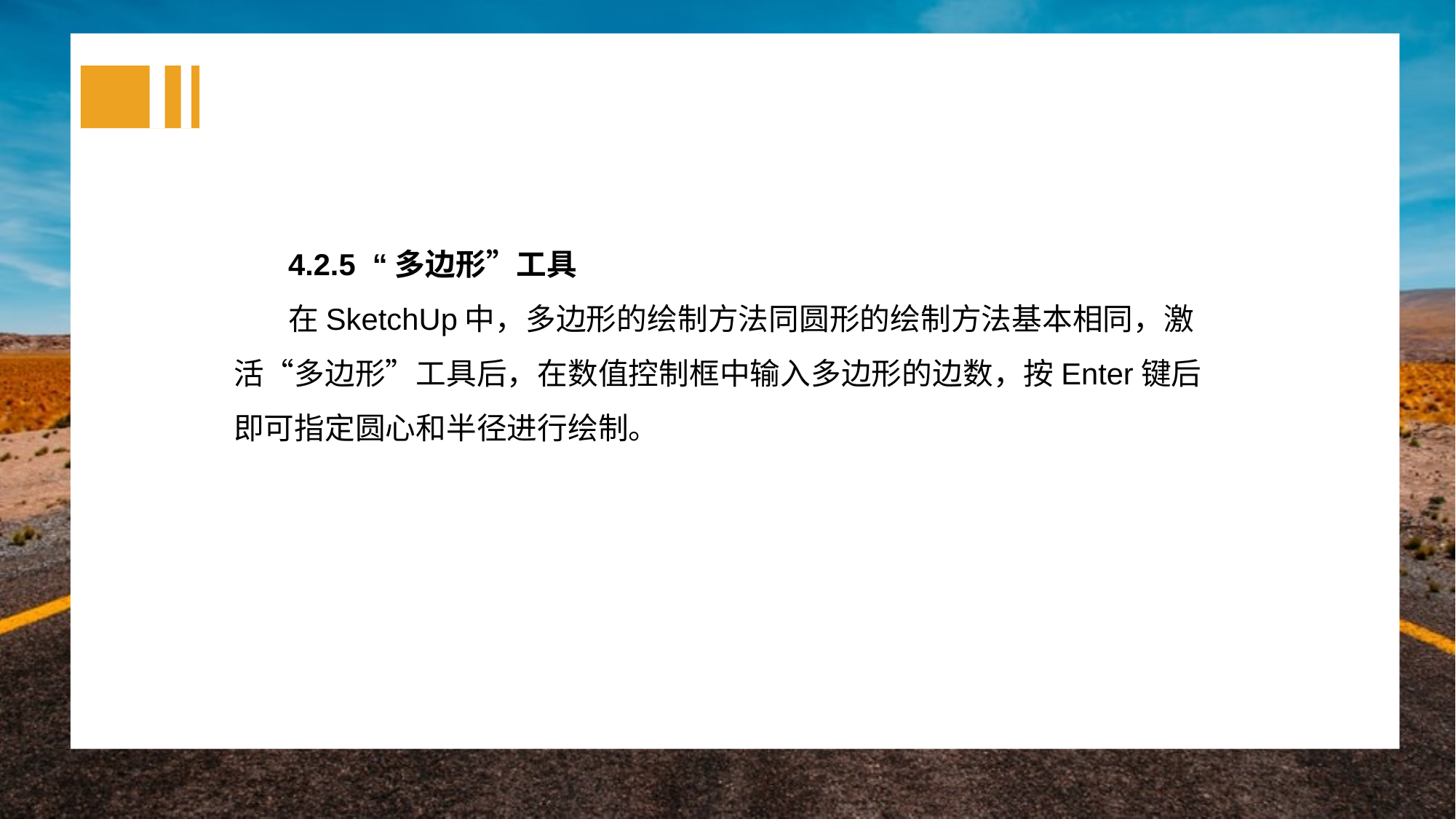

4.2.5  “多边形”工具
在SketchUp中，多边形的绘制方法同圆形的绘制方法基本相同，激活“多边形”工具后，在数值控制框中输入多边形的边数，按Enter键后即可指定圆心和半径进行绘制。